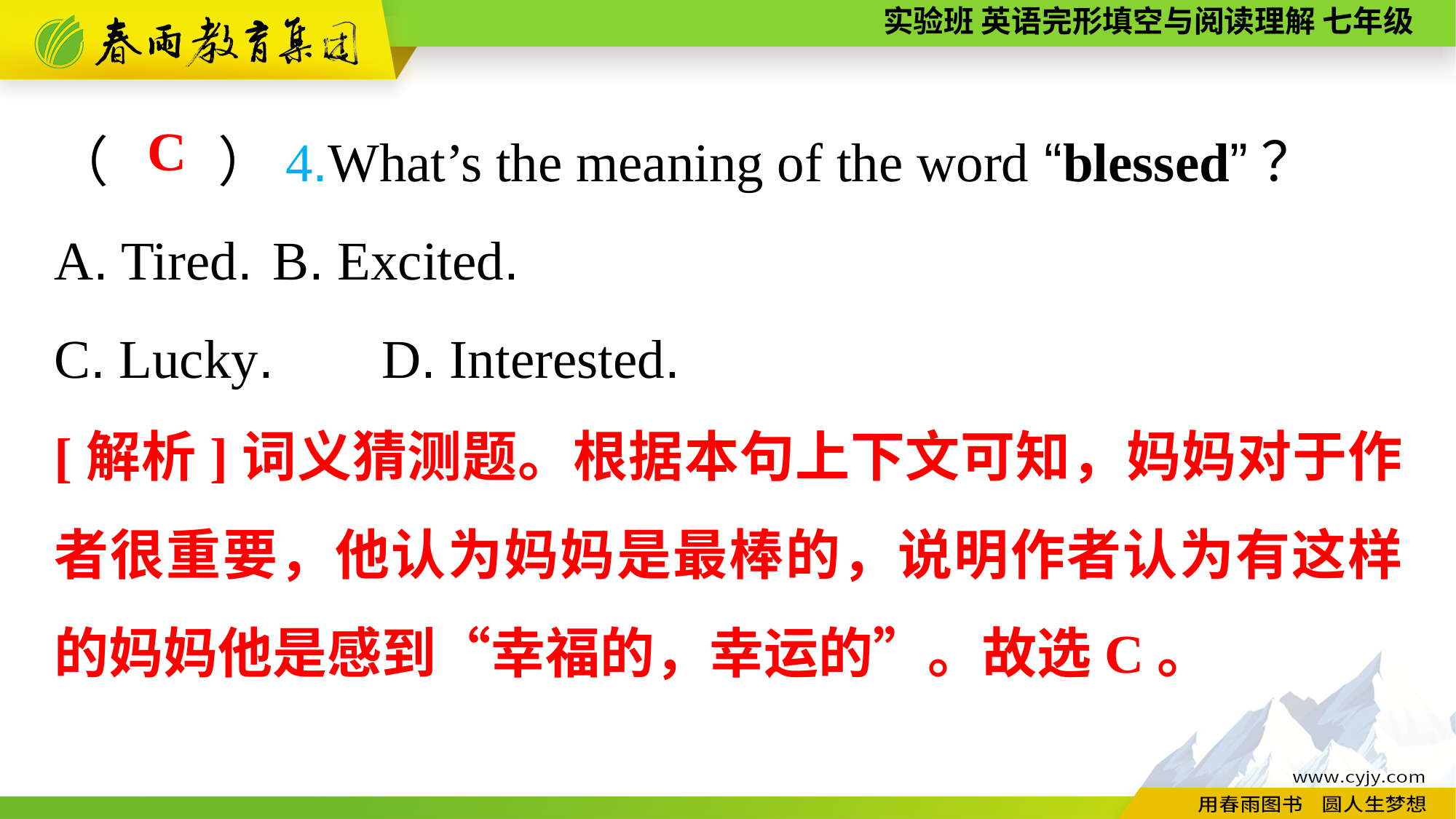

（　　）4.What’s the meaning of the word “blessed”？
A. Tired.	B. Excited.
C. Lucky.	D. Interested.
C
[解析]词义猜测题。根据本句上下文可知，妈妈对于作者很重要，他认为妈妈是最棒的，说明作者认为有这样的妈妈他是感到“幸福的，幸运的”。故选C。